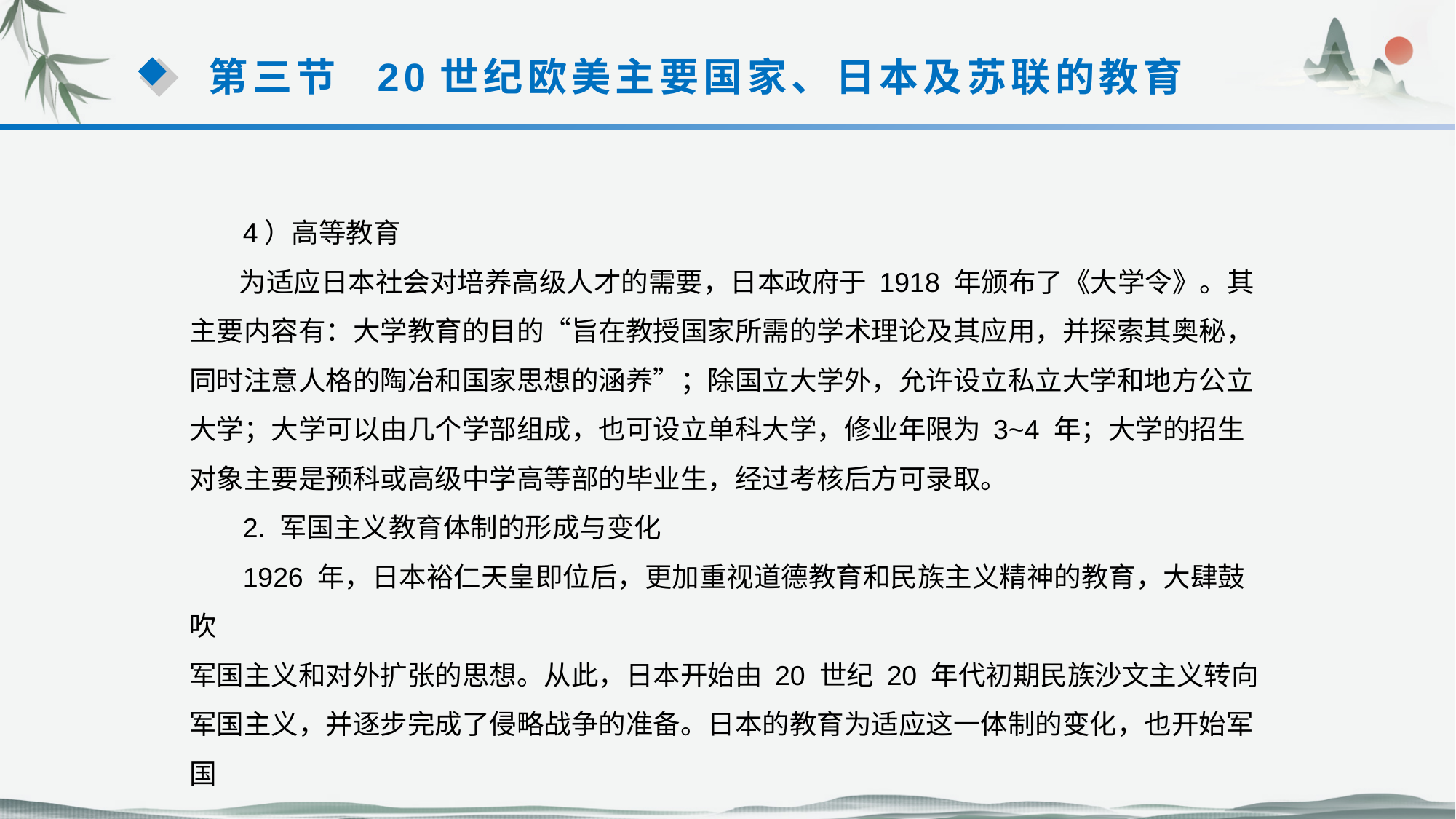

第三节  20世纪欧美主要国家、日本及苏联的教育

       4）高等教育
       为适应日本社会对培养高级人才的需要，日本政府于 1918 年颁布了《大学令》。其主要内容有：大学教育的目的“旨在教授国家所需的学术理论及其应用，并探索其奥秘，同时注意人格的陶冶和国家思想的涵养”；除国立大学外，允许设立私立大学和地方公立大学；大学可以由几个学部组成，也可设立单科大学，修业年限为 3~4 年；大学的招生对象主要是预科或高级中学高等部的毕业生，经过考核后方可录取。
       2. 军国主义教育体制的形成与变化
       1926 年，日本裕仁天皇即位后，更加重视道德教育和民族主义精神的教育，大肆鼓吹
军国主义和对外扩张的思想。从此，日本开始由 20 世纪 20 年代初期民族沙文主义转向军国主义，并逐步完成了侵略战争的准备。日本的教育为适应这一体制的变化，也开始军国